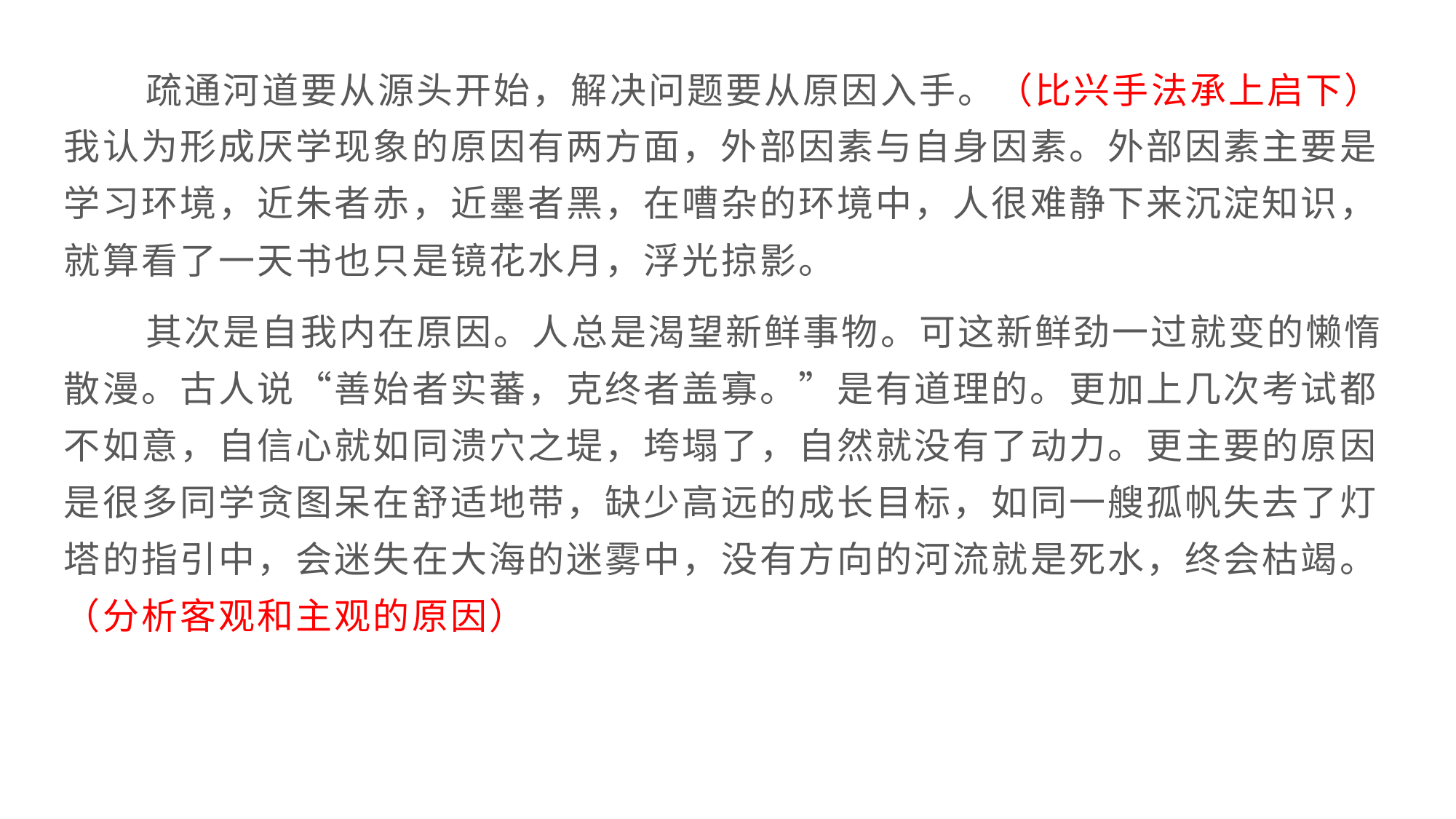

疏通河道要从源头开始，解决问题要从原因入手。（比兴手法承上启下）我认为形成厌学现象的原因有两方面，外部因素与自身因素。外部因素主要是学习环境，近朱者赤，近墨者黑，在嘈杂的环境中，人很难静下来沉淀知识，就算看了一天书也只是镜花水月，浮光掠影。
       其次是自我内在原因。人总是渴望新鲜事物。可这新鲜劲一过就变的懒惰散漫。古人说“善始者实蕃，克终者盖寡。”是有道理的。更加上几次考试都不如意，自信心就如同溃穴之堤，垮塌了，自然就没有了动力。更主要的原因是很多同学贪图呆在舒适地带，缺少高远的成长目标，如同一艘孤帆失去了灯塔的指引中，会迷失在大海的迷雾中，没有方向的河流就是死水，终会枯竭。（分析客观和主观的原因）